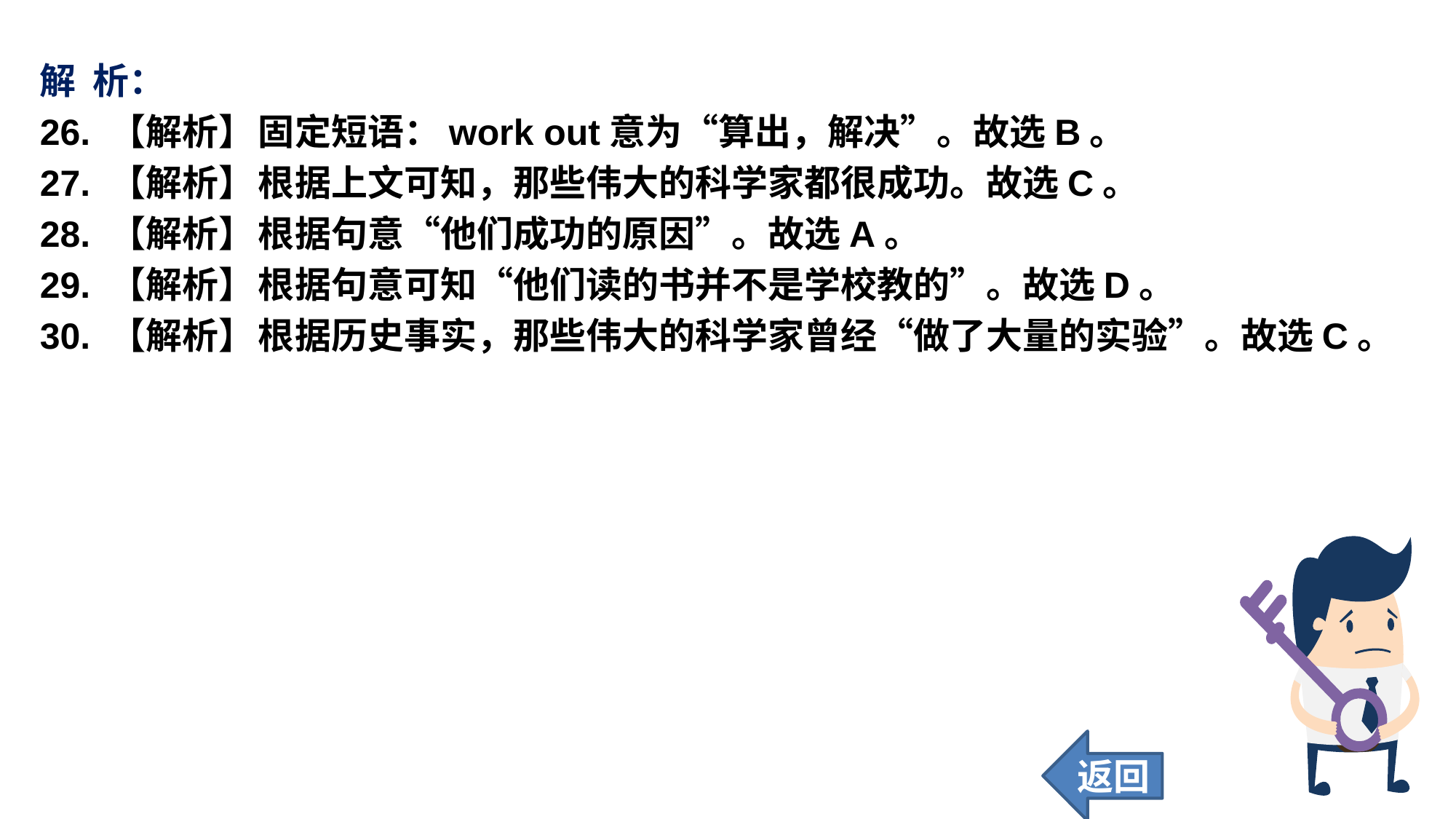

解  析：
26. 【解析】	固定短语：work out意为“算出，解决”。故选B。
27. 【解析】	根据上文可知，那些伟大的科学家都很成功。故选C。
28. 【解析】	根据句意“他们成功的原因”。故选A。
29. 【解析】	根据句意可知“他们读的书并不是学校教的”。故选D。
30. 【解析】	根据历史事实，那些伟大的科学家曾经“做了大量的实验”。故选C。

返回
28